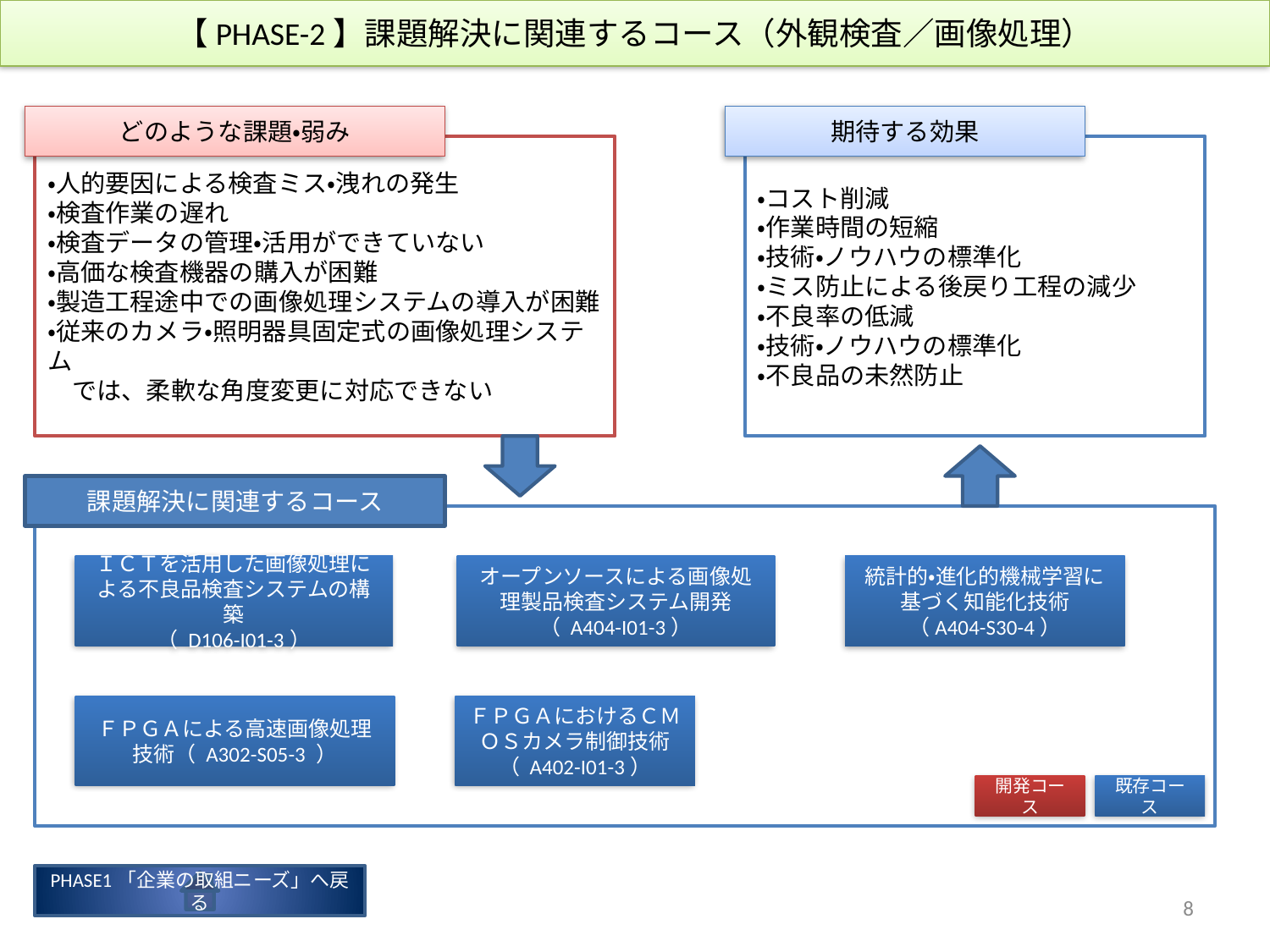

【PHASE-2】課題解決に関連するコース（外観検査／画像処理）
どのような課題・弱み
期待する効果
・人的要因による検査ミス・洩れの発生
・検査作業の遅れ
・検査データの管理・活用ができていない
・高価な検査機器の購入が困難
・製造工程途中での画像処理システムの導入が困難
・従来のカメラ・照明器具固定式の画像処理システム
　では、柔軟な角度変更に対応できない
・コスト削減
・作業時間の短縮
・技術・ノウハウの標準化
・ミス防止による後戻り工程の減少
・不良率の低減
・技術・ノウハウの標準化
・不良品の未然防止

課題解決に関連するコース

ＩＣＴを活用した画像処理による不良品検査システムの構築
（ D106-I01-3）
オープンソースによる画像処理製品検査システム開発
（ A404-I01-3）
統計的・進化的機械学習に基づく知能化技術
（A404-S30-4）
ＦＰＧＡによる高速画像処理技術（ A302-S05-3 ）
ＦＰＧＡにおけるＣＭＯＳカメラ制御技術
（ A402-I01-3）
開発コース
既存コース
PHASE1「企業の取組ニーズ」へ戻る
8